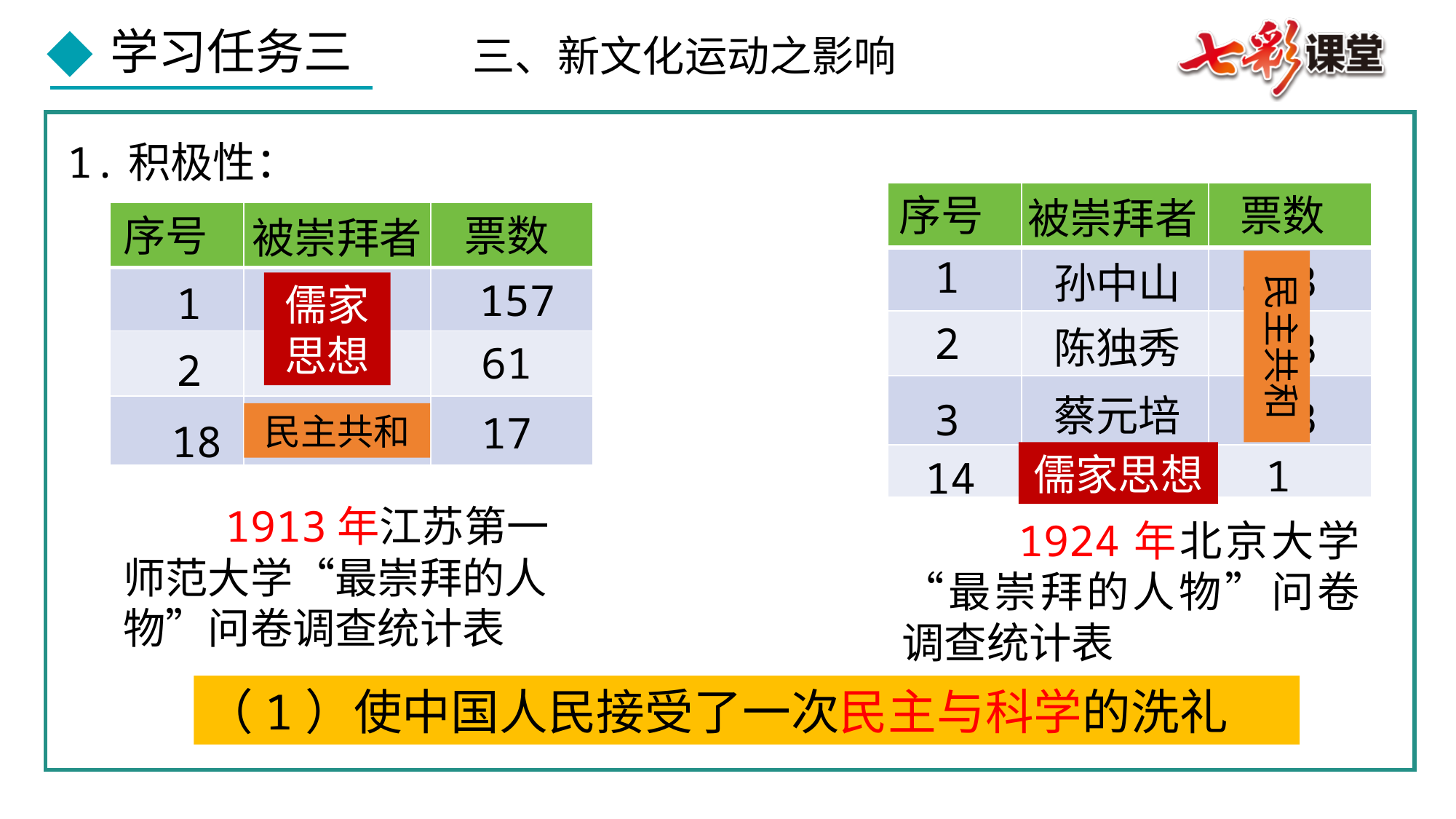

三、新文化运动之影响
1.积极性：
|  |  |  |
| --- | --- | --- |
|  |  |  |
|  |  |  |
|  |  |  |
|  |  |  |
序号
票数
被崇拜者
1
473
孙中山
2
陈独秀
173
蔡元培
153
3
孔子
1
14
|  |  |  |
| --- | --- | --- |
|  |  |  |
|  |  |  |
|  |  |  |
序号
票数
被崇拜者
孔子
157
1
孟子
61
2
孙中山
17
18
民主共和
儒家
思想
民主共和
儒家思想
    1913年江苏第一师范大学“最崇拜的人物”问卷调查统计表
    1924年北京大学“最崇拜的人物”问卷调查统计表
（1）使中国人民接受了一次民主与科学的洗礼